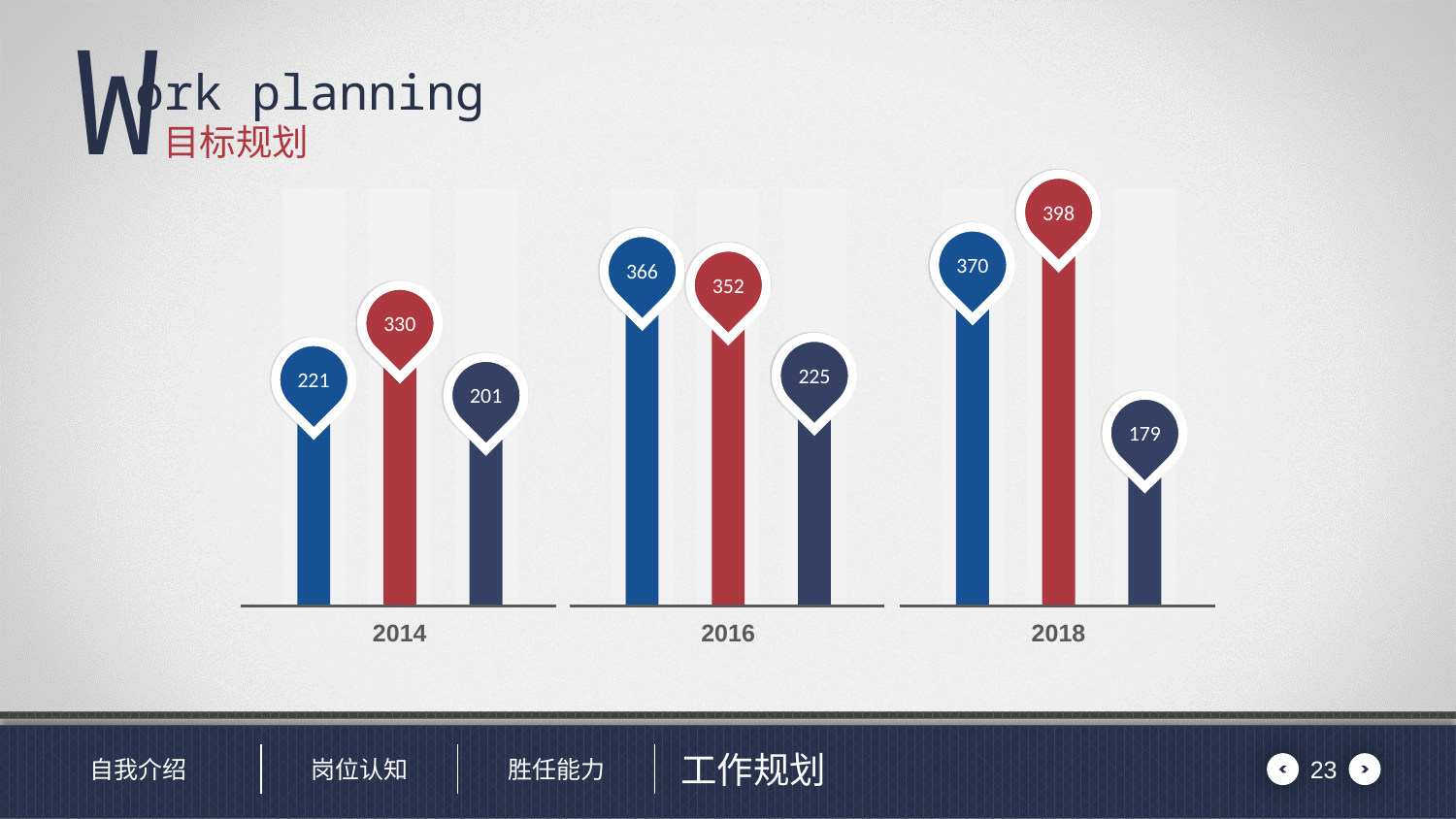

# 目标规划

398

370

366

352

330

225

221

201

179

2014
2016
2018
23